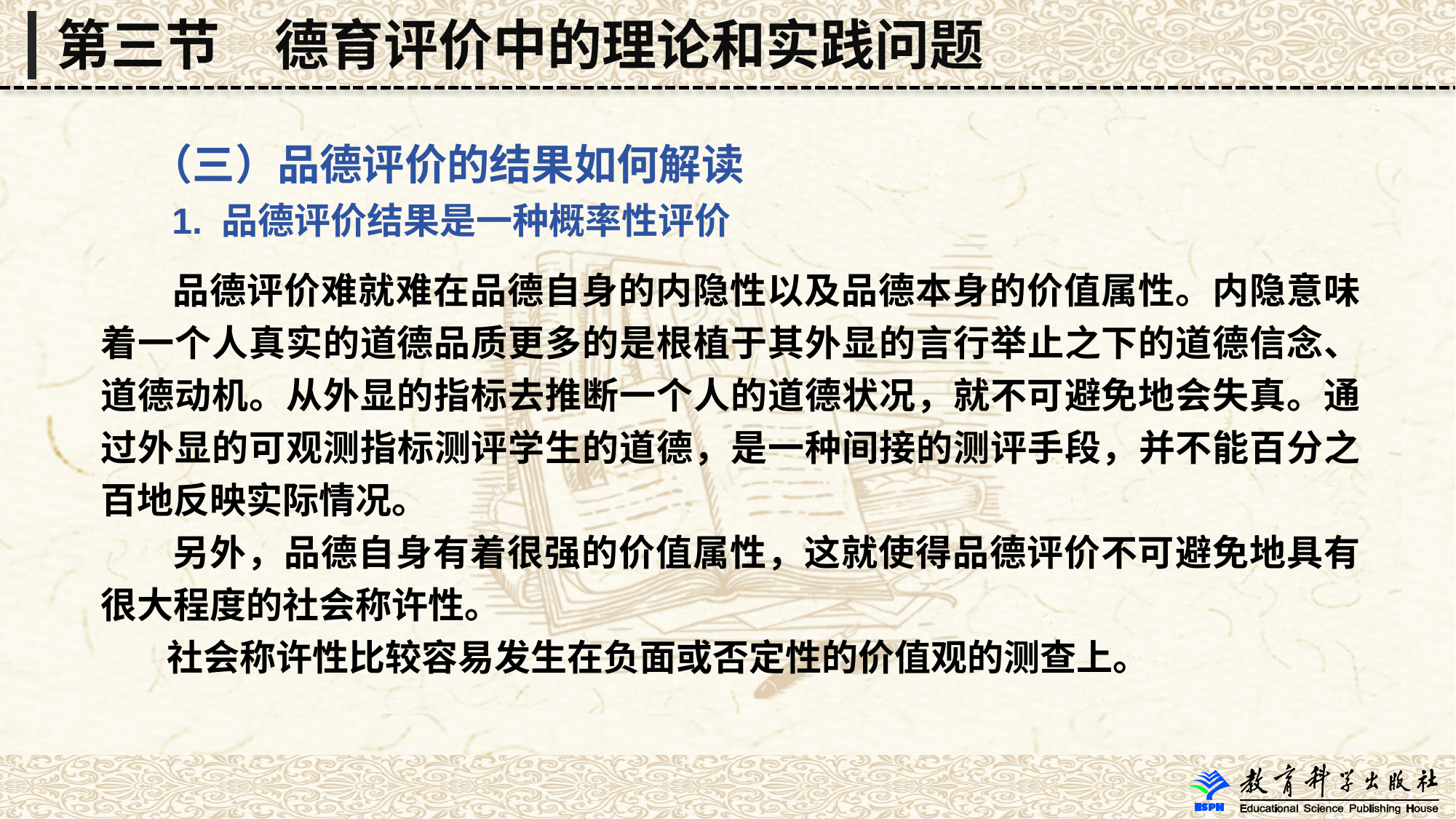

第三节　德育评价中的理论和实践问题
     （三）品德评价的结果如何解读
       1. 品德评价结果是一种概率性评价

       品德评价难就难在品德自身的内隐性以及品德本身的价值属性。内隐意味着一个人真实的道德品质更多的是根植于其外显的言行举止之下的道德信念、道德动机。从外显的指标去推断一个人的道德状况，就不可避免地会失真。通过外显的可观测指标测评学生的道德，是一种间接的测评手段，并不能百分之百地反映实际情况。
       另外，品德自身有着很强的价值属性，这就使得品德评价不可避免地具有很大程度的社会称许性。
       社会称许性比较容易发生在负面或否定性的价值观的测查上。